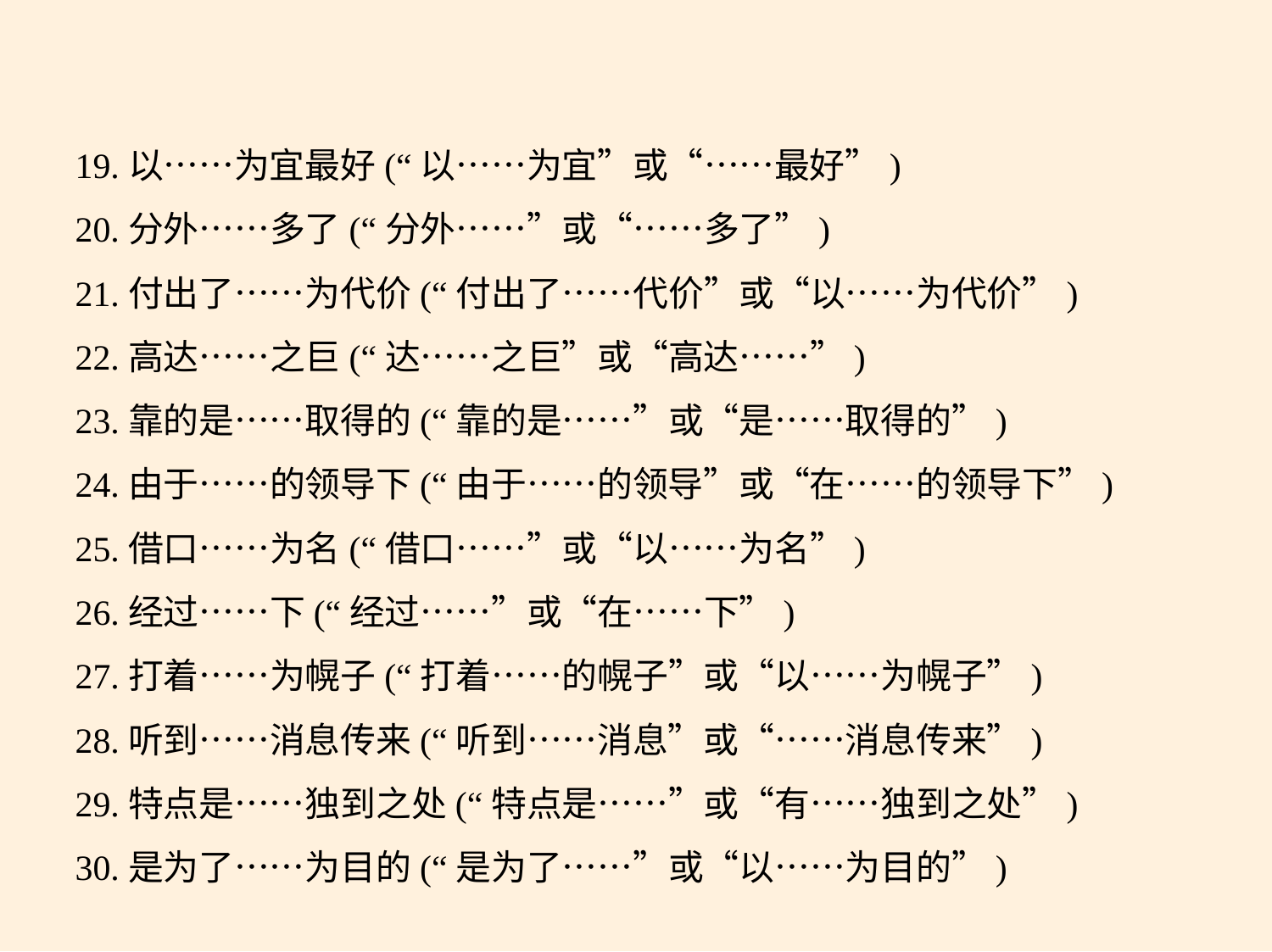

19.以……为宜最好(“以……为宜”或“……最好”)
20.分外……多了(“分外……”或“……多了”)
21.付出了……为代价(“付出了……代价”或“以……为代价”)
22.高达……之巨(“达……之巨”或“高达……”)
23.靠的是……取得的(“靠的是……”或“是……取得的”)
24.由于……的领导下(“由于……的领导”或“在……的领导下”)
25.借口……为名(“借口……”或“以……为名”)
26.经过……下(“经过……”或“在……下”)
27.打着……为幌子(“打着……的幌子”或“以……为幌子”)
28.听到……消息传来(“听到……消息”或“……消息传来”)
29.特点是……独到之处(“特点是……”或“有……独到之处”)
30.是为了……为目的(“是为了……”或“以……为目的”)